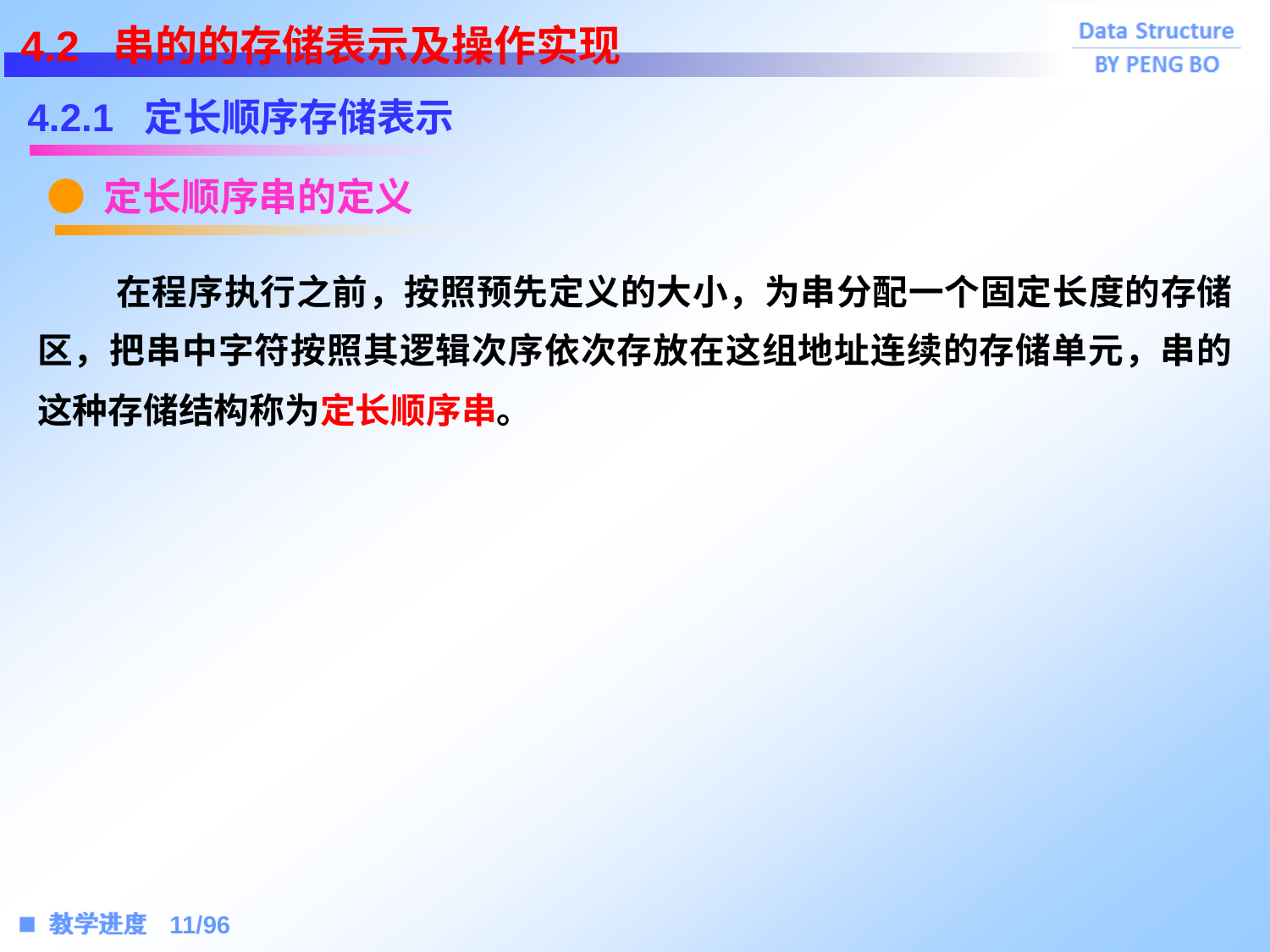

4.2  串的的存储表示及操作实现

4.2.1  定长顺序存储表示

● 定长顺序串的定义

        在程序执行之前，按照预先定义的大小，为串分配一个固定长度的存储区，把串中字符按照其逻辑次序依次存放在这组地址连续的存储单元，串的这种存储结构称为定长顺序串。